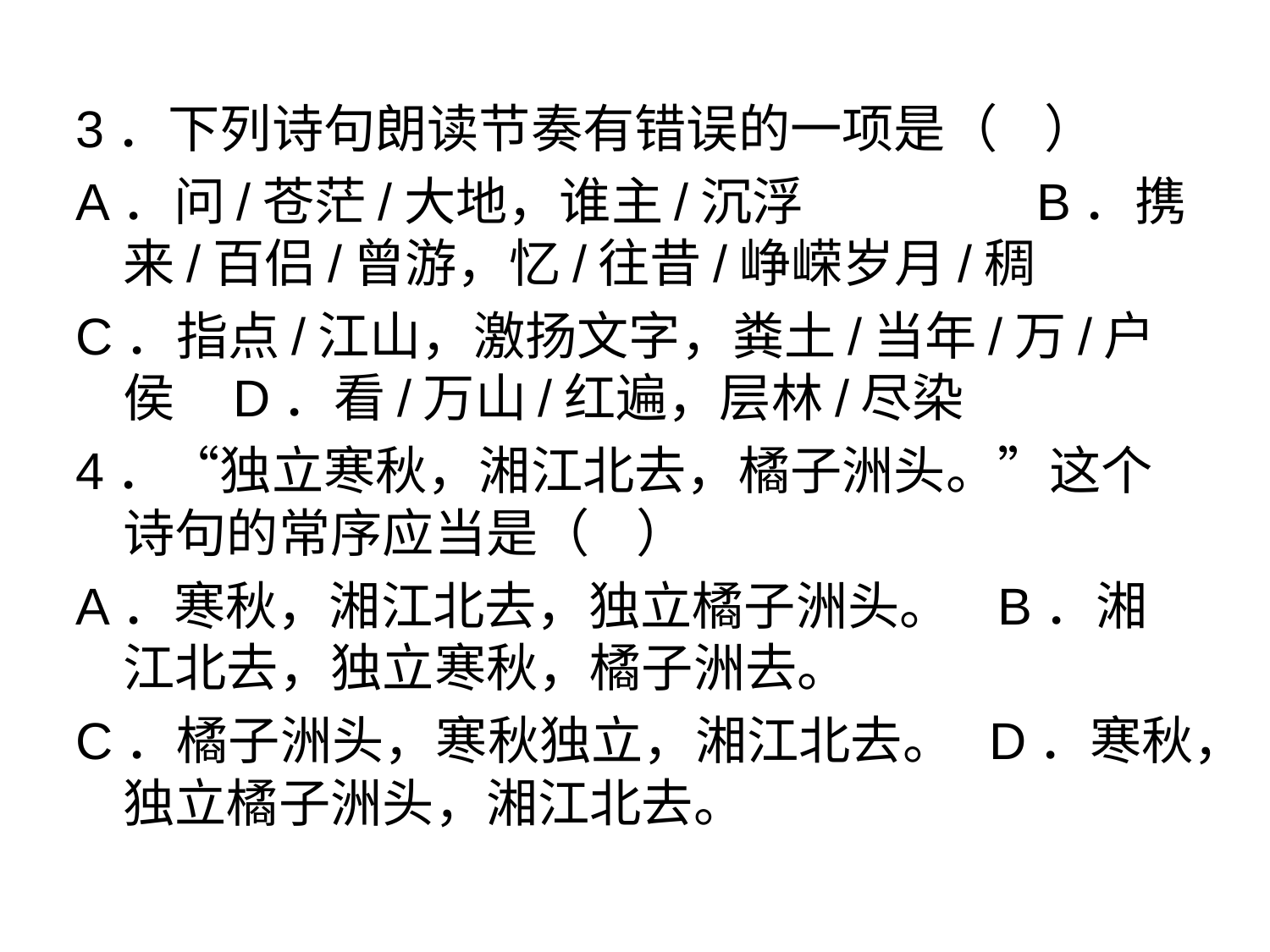

#
3．下列诗句朗读节奏有错误的一项是（    ）
A．问/苍茫/大地，谁主/沉浮                   B．携来/百侣/曾游，忆/往昔/峥嵘岁月/稠
C．指点/江山，激扬文字，粪土/当年/万/户侯    D．看/万山/红遍，层林/尽染
4．“独立寒秋，湘江北去，橘子洲头。”这个诗句的常序应当是（    ）
A．寒秋，湘江北去，独立橘子洲头。   B．湘江北去，独立寒秋，橘子洲去。
C．橘子洲头，寒秋独立，湘江北去。  D．寒秋，独立橘子洲头，湘江北去。